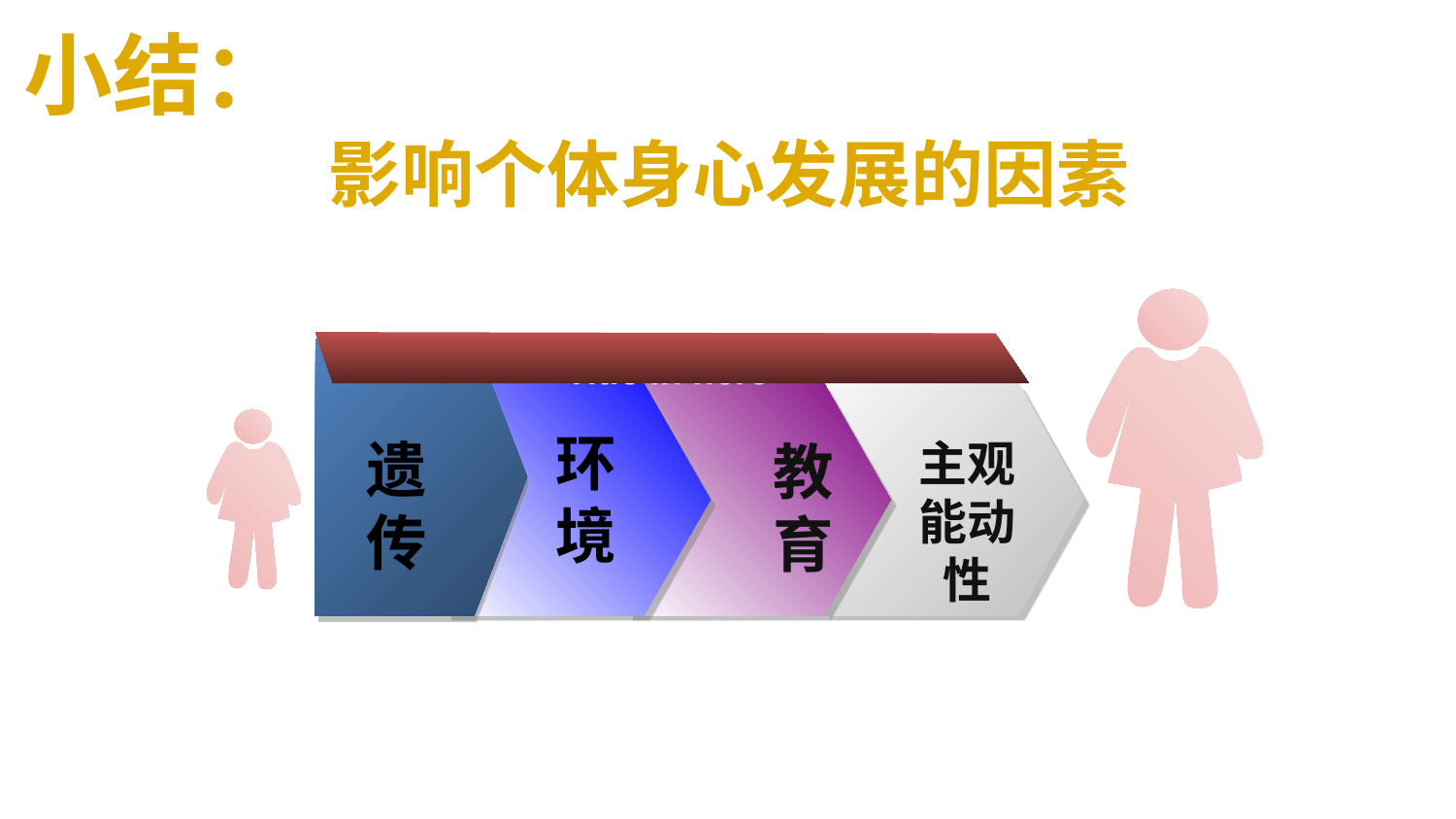

小结：
# 影响个体身心发展的因素

Title in here

环
境
遗
传
教
育
主观能动性